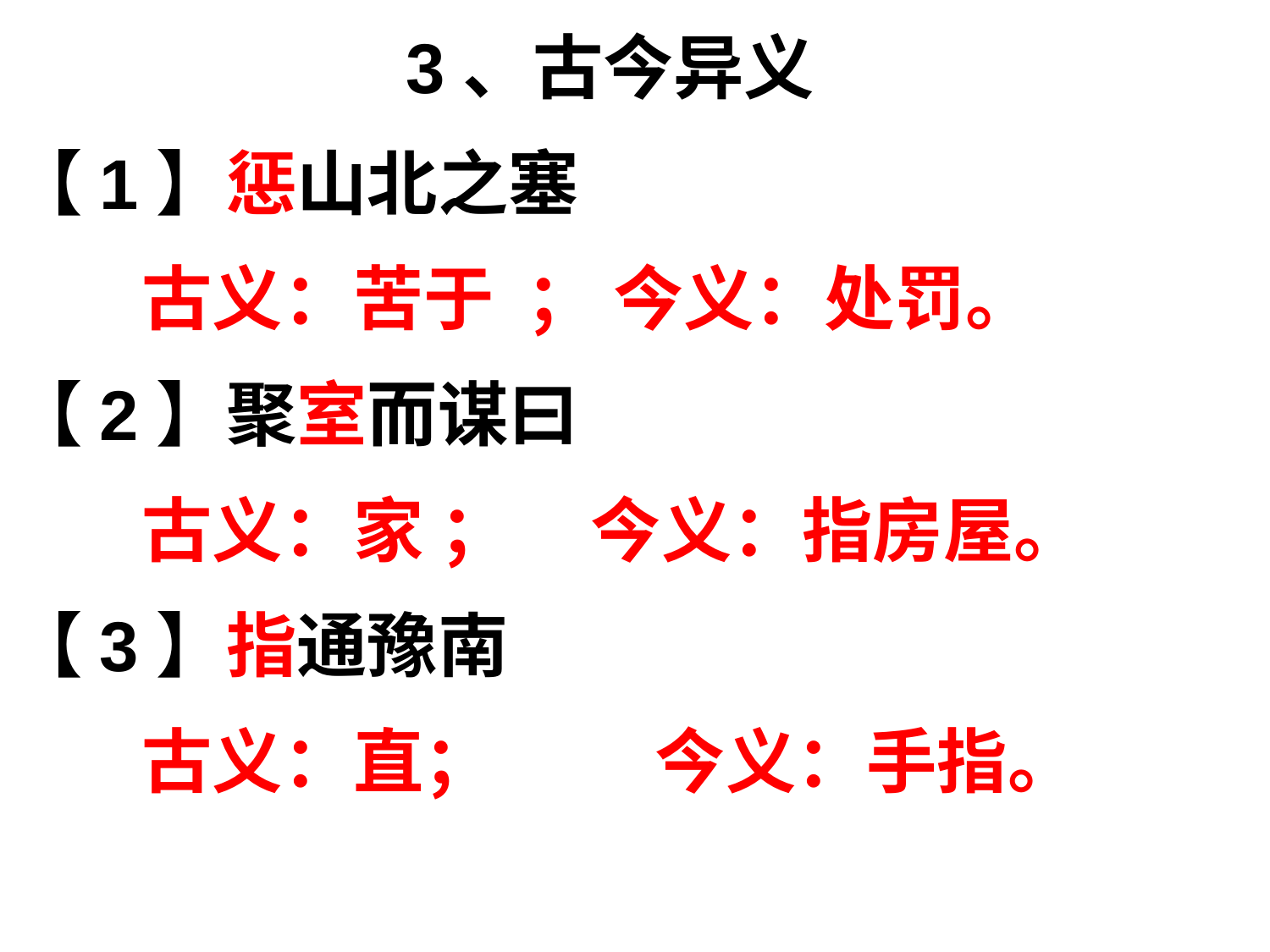

3、古今异义
【1】惩山北之塞
       古义：苦于  ； 今义：处罚。
【2】聚室而谋曰
       古义：家 ；     今义：指房屋。
【3】指通豫南
       古义：直；          今义：手指。
#